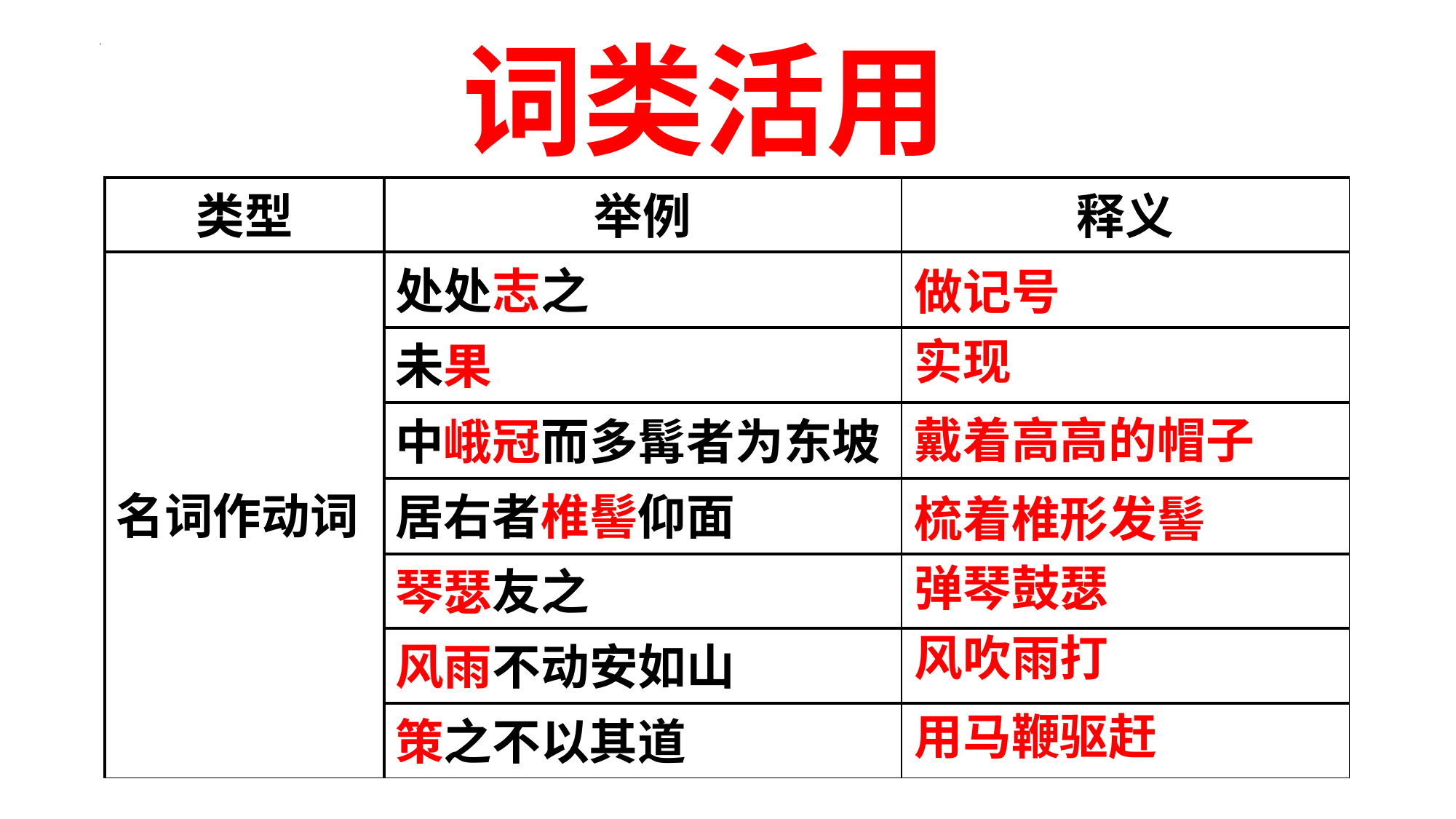

词类活用
| 类型 | 举例 | 释义 |
| --- | --- | --- |
| 名词作动词 | 处处志之 |  |
|  | 未果 |  |
|  | 中峨冠而多髯者为东坡 |  |
|  | 居右者椎髻仰面 |  |
|  | 琴瑟友之 |  |
|  | 风雨不动安如山 |  |
|  | 策之不以其道 |  |
做记号
实现
戴着高高的帽子
梳着椎形发髻
弹琴鼓瑟
风吹雨打
用马鞭驱赶